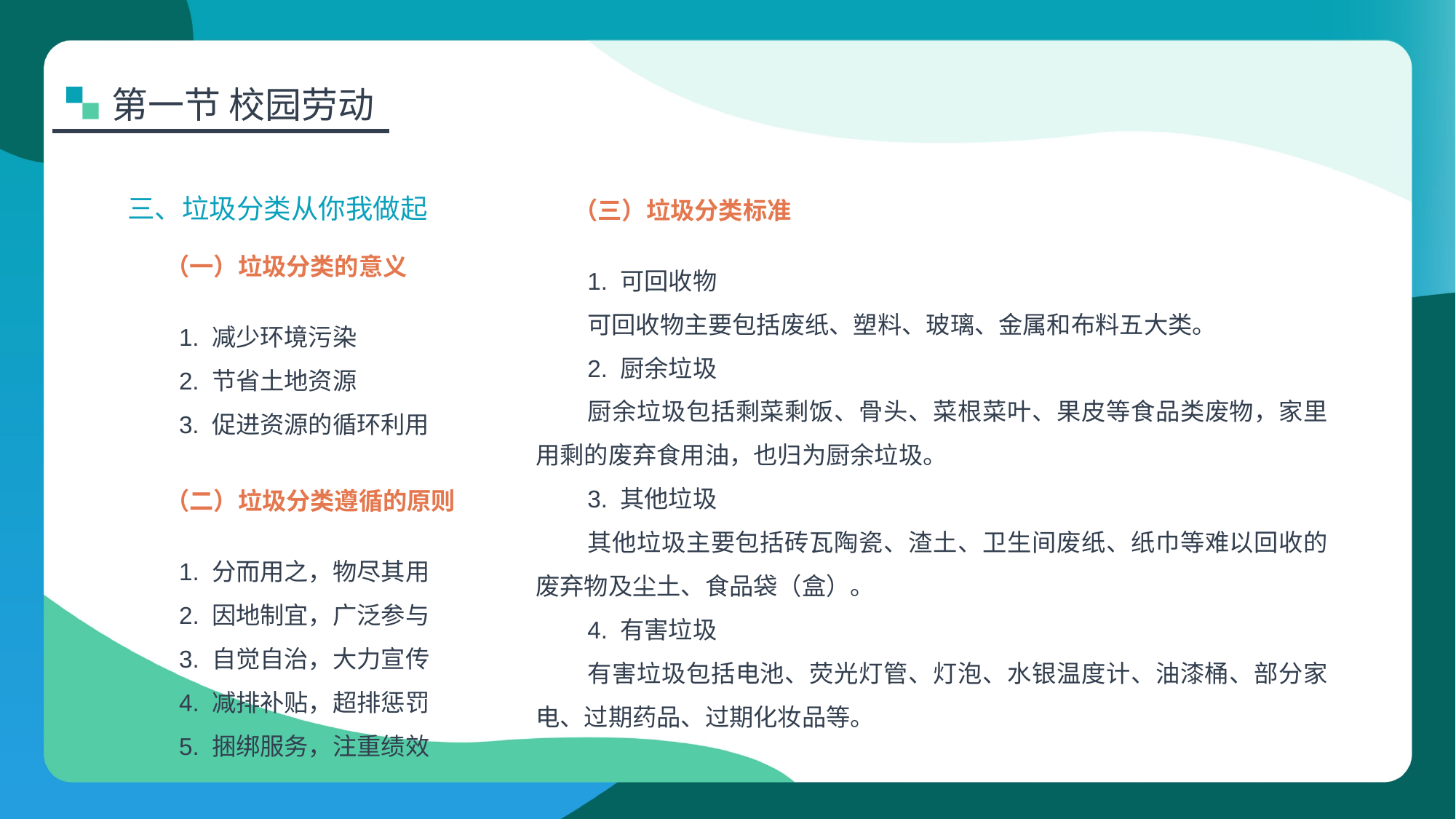

第一节 校园劳动

三、垃圾分类从你我做起
（三）垃圾分类标准
（一）垃圾分类的意义
1. 可回收物
可回收物主要包括废纸、塑料、玻璃、金属和布料五大类。
2. 厨余垃圾
厨余垃圾包括剩菜剩饭、骨头、菜根菜叶、果皮等食品类废物，家里用剩的废弃食用油，也归为厨余垃圾。
3. 其他垃圾
其他垃圾主要包括砖瓦陶瓷、渣土、卫生间废纸、纸巾等难以回收的废弃物及尘土、食品袋（盒）。
4. 有害垃圾
有害垃圾包括电池、荧光灯管、灯泡、水银温度计、油漆桶、部分家电、过期药品、过期化妆品等。

1. 减少环境污染
2. 节省土地资源
3. 促进资源的循环利用
（二）垃圾分类遵循的原则
1. 分而用之，物尽其用
2. 因地制宜，广泛参与
3. 自觉自治，大力宣传
4. 减排补贴，超排惩罚
5. 捆绑服务，注重绩效